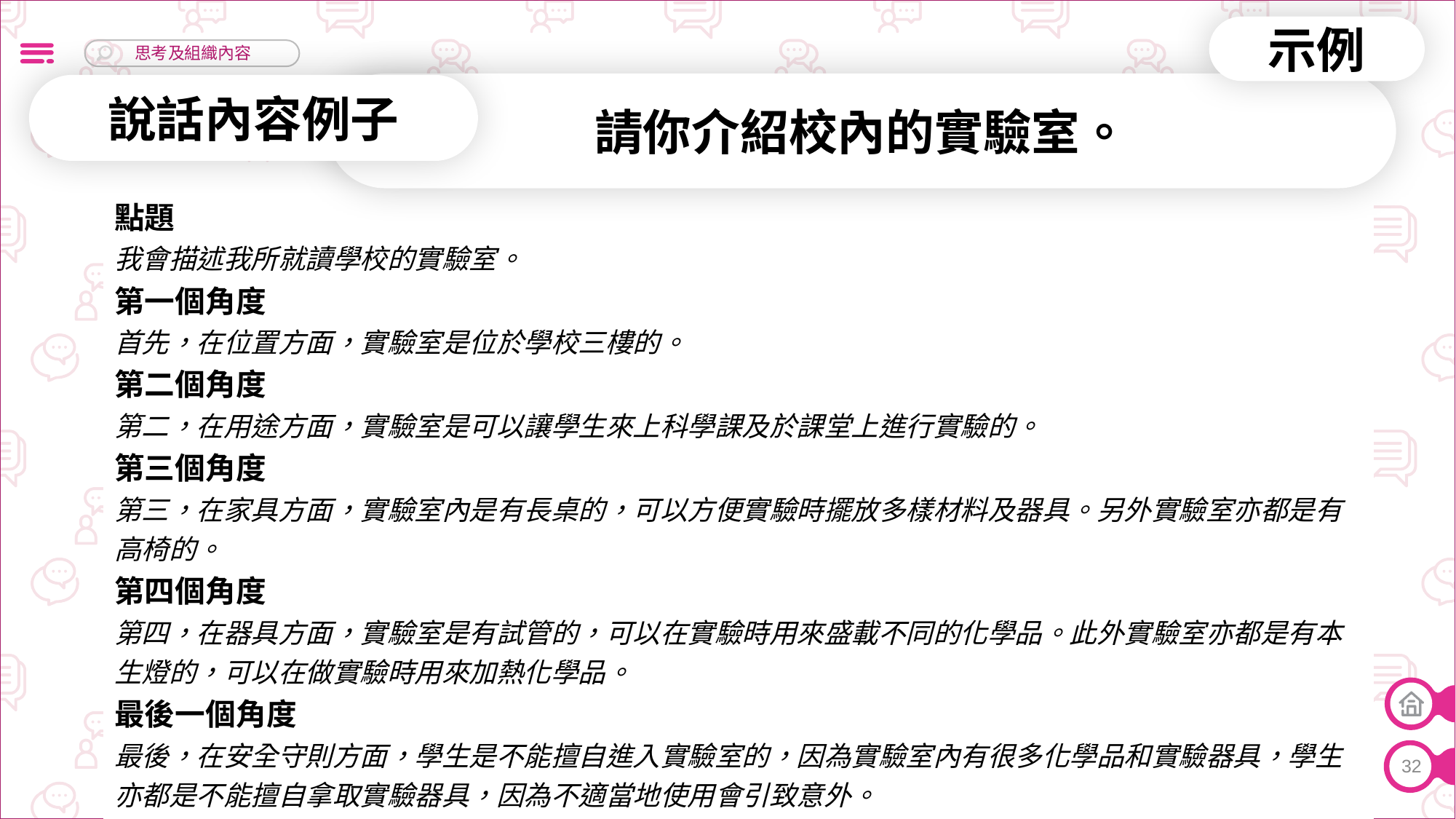

示例
請你介紹校內的實驗室。
說話內容例子
| 點題 我會描述我所就讀學校的實驗室。 第一個角度 首先，在位置方面，實驗室是位於學校三樓的。 第二個角度 第二，在用途方面，實驗室是可以讓學生來上科學課及於課堂上進行實驗的。 第三個角度 第三，在家具方面，實驗室內是有長桌的，可以方便實驗時擺放多樣材料及器具。另外實驗室亦都是有高椅的。 第四個角度 第四，在器具方面，實驗室是有試管的，可以在實驗時用來盛載不同的化學品。此外實驗室亦都是有本生燈的，可以在做實驗時用來加熱化學品。 最後一個角度 最後，在安全守則方面，學生是不能擅自進入實驗室的，因為實驗室內有很多化學品和實驗器具，學生亦都是不能擅自拿取實驗器具，因為不適當地使用會引致意外。 總結 以上就是實驗室在五方面的一些特點。 |
| --- |
32